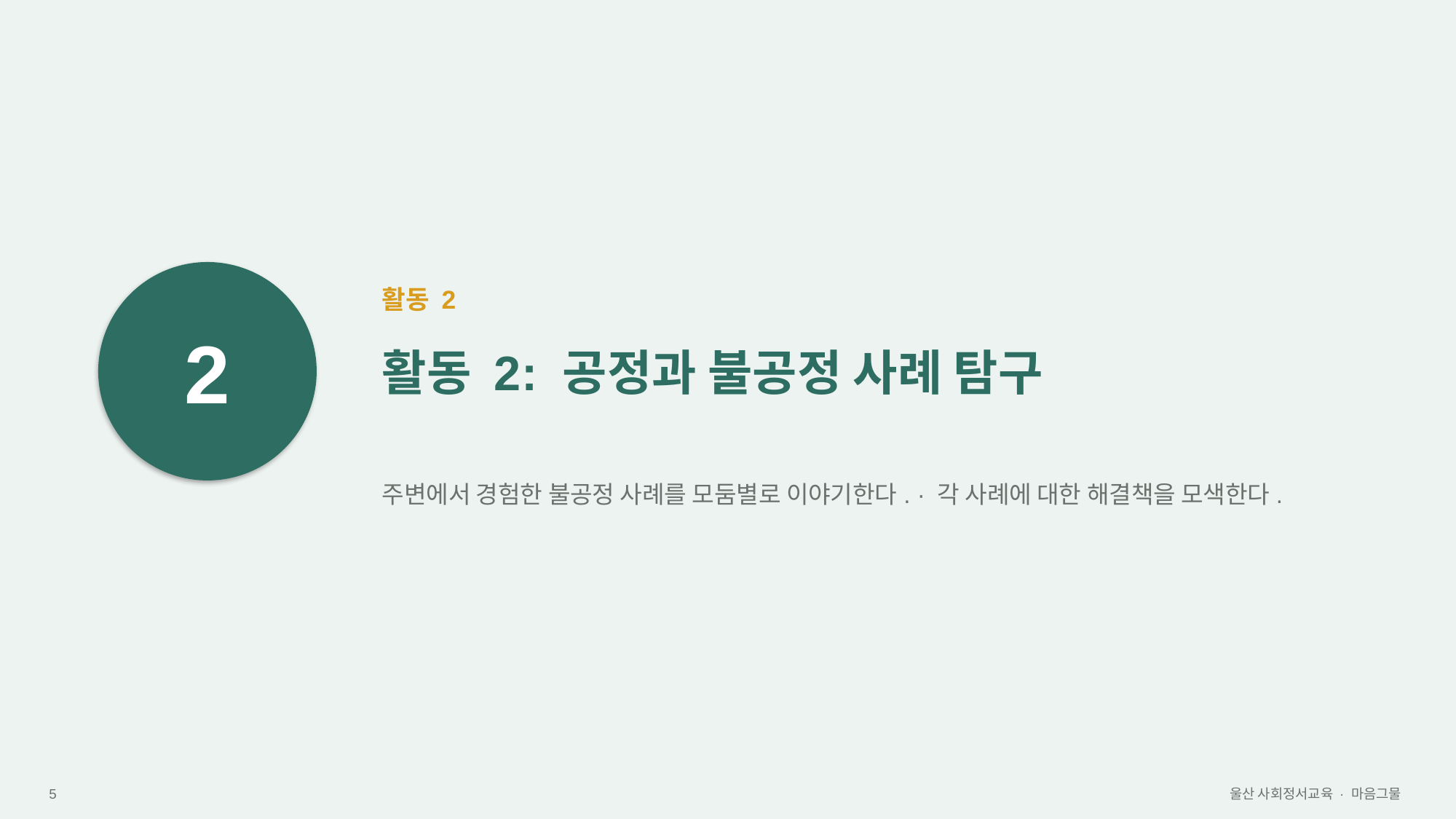

2
활동 2
활동 2: 공정과 불공정 사례 탐구
주변에서 경험한 불공정 사례를 모둠별로 이야기한다. · 각 사례에 대한 해결책을 모색한다.
5
울산 사회정서교육 · 마음그물